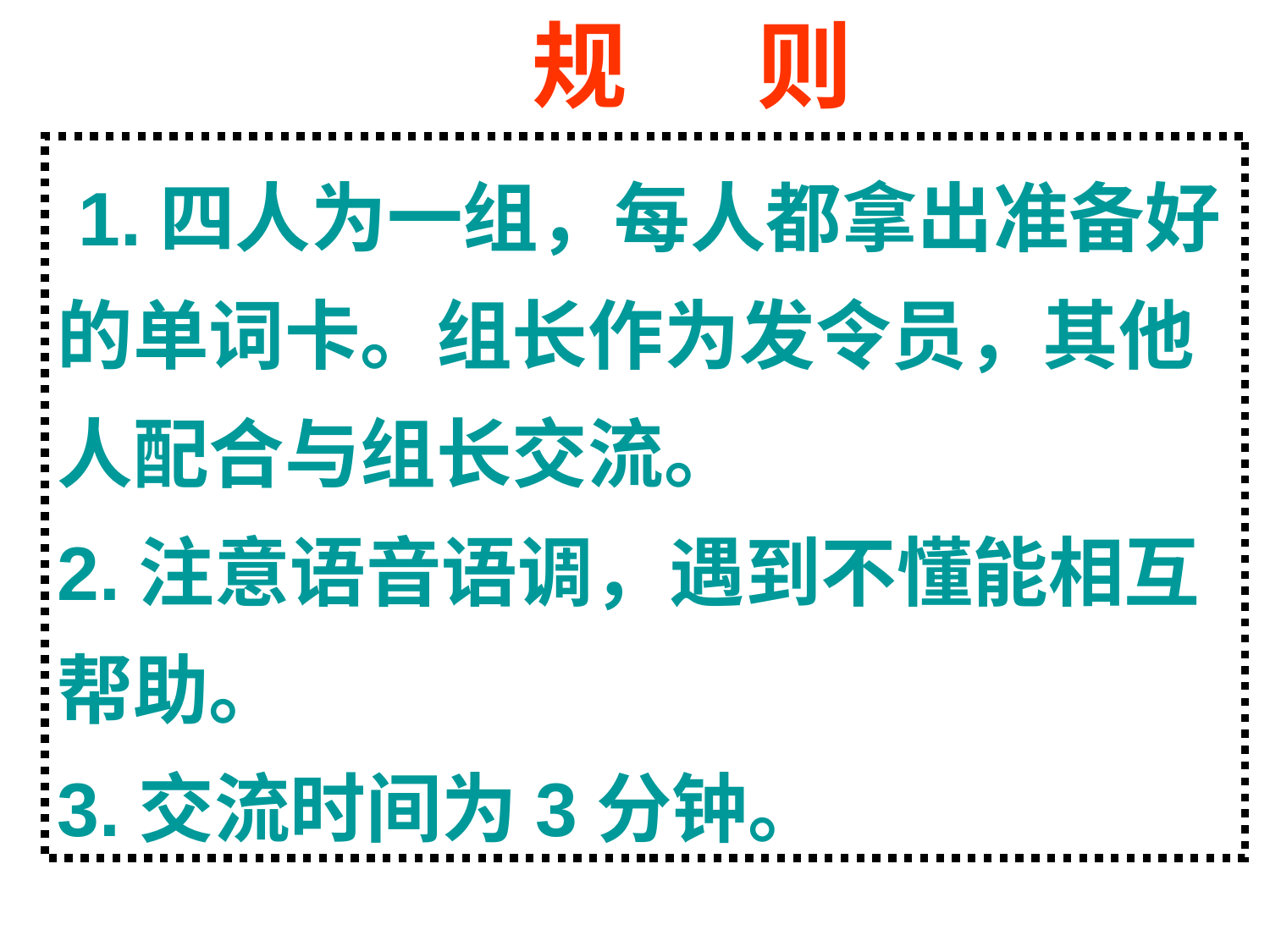

规      则
 1.四人为一组，每人都拿出准备好的单词卡。组长作为发令员，其他人配合与组长交流。
2.注意语音语调，遇到不懂能相互帮助。
3.交流时间为3分钟。